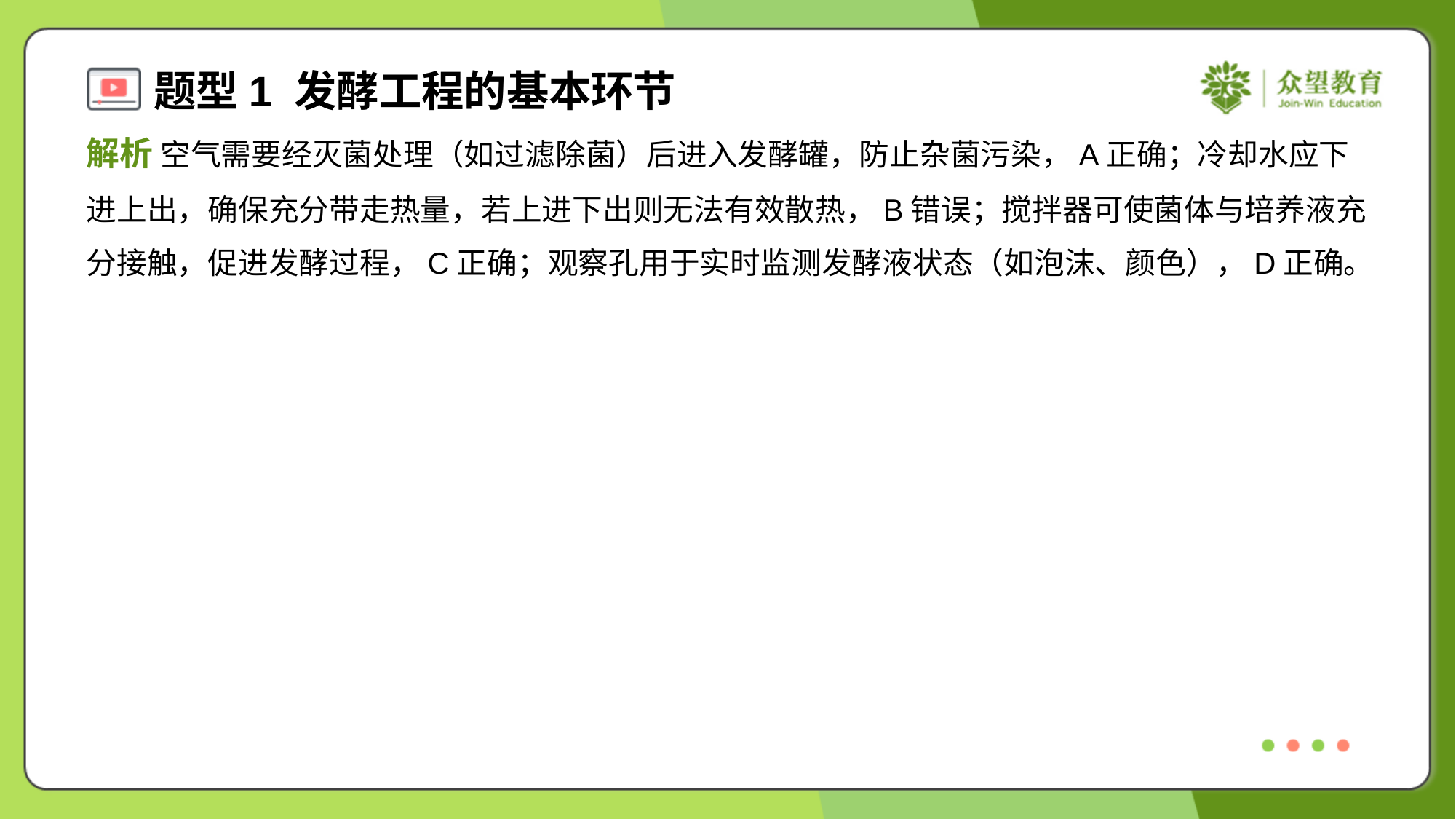

解析 空气需要经灭菌处理（如过滤除菌）后进入发酵罐，防止杂菌污染，A正确；冷却水应下
进上出，确保充分带走热量，若上进下出则无法有效散热，B错误；搅拌器可使菌体与培养液充
分接触，促进发酵过程，C正确；观察孔用于实时监测发酵液状态（如泡沫、颜色），D正确。